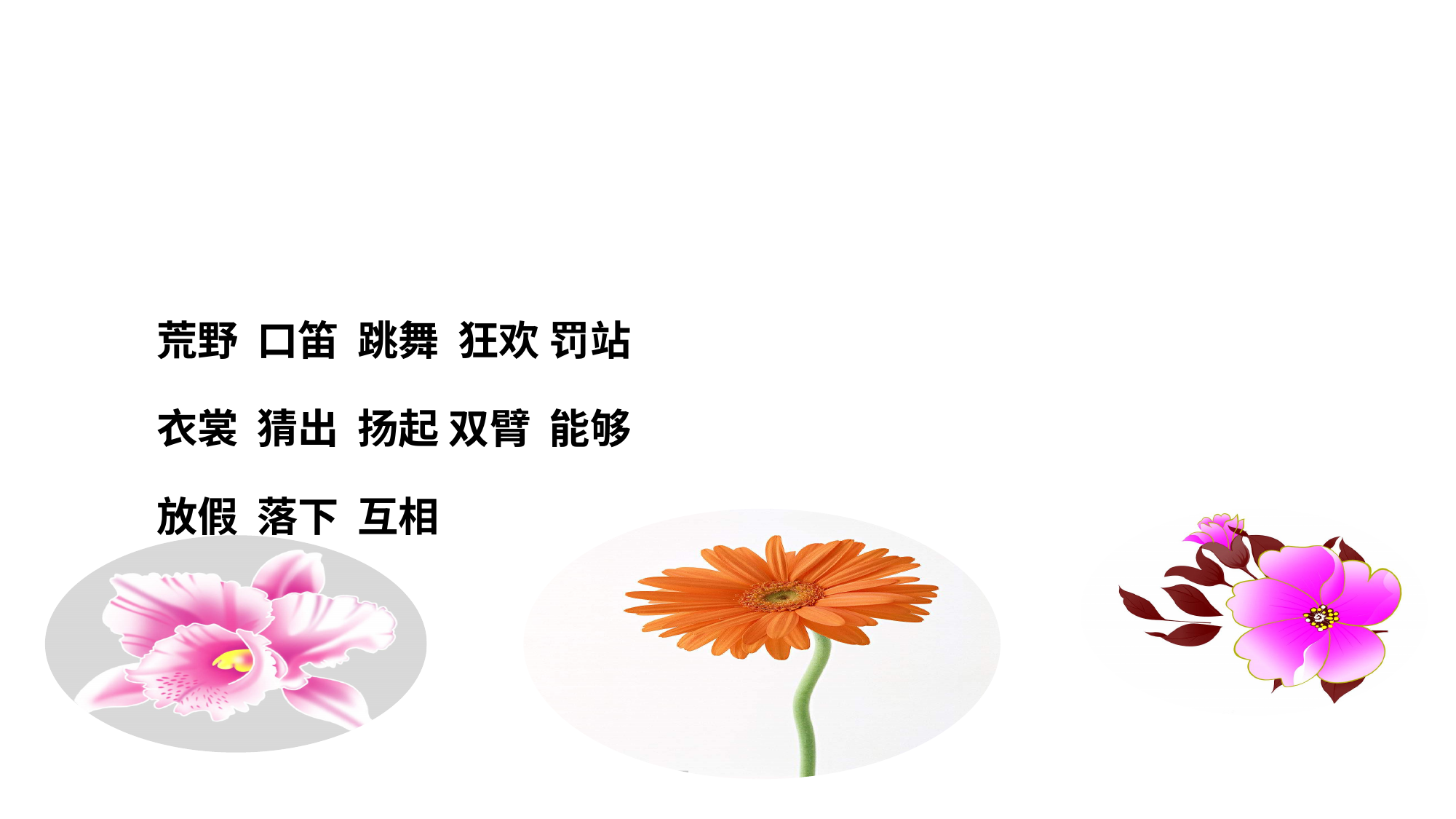

# 荒野  口笛  跳舞  狂欢 罚站 衣裳  猜出  扬起 双臂  能够 放假  落下  互相